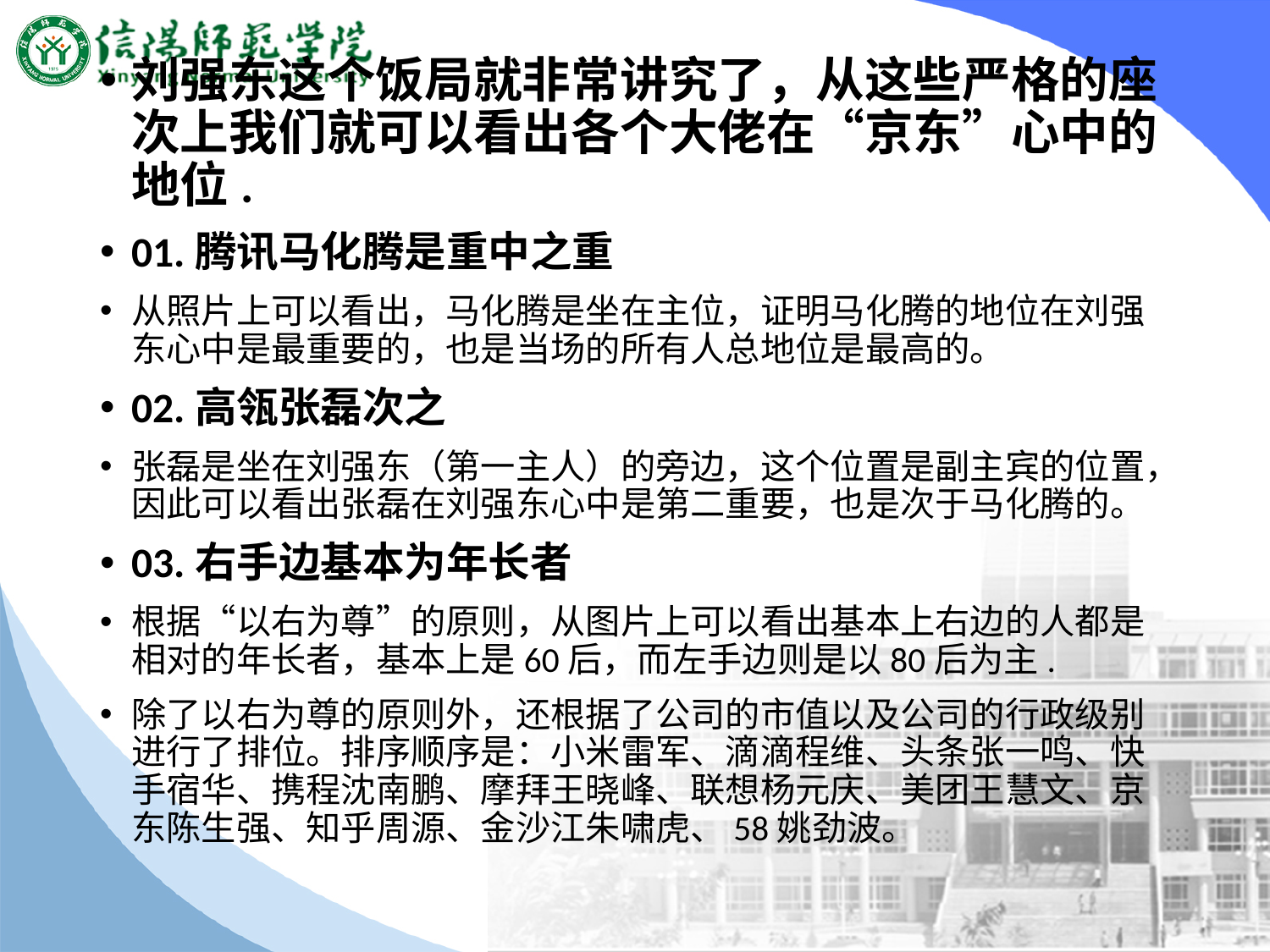

刘强东这个饭局就非常讲究了，从这些严格的座次上我们就可以看出各个大佬在“京东”心中的地位.
01.腾讯马化腾是重中之重
从照片上可以看出，马化腾是坐在主位，证明马化腾的地位在刘强东心中是最重要的，也是当场的所有人总地位是最高的。
02.高瓴张磊次之
张磊是坐在刘强东（第一主人）的旁边，这个位置是副主宾的位置，因此可以看出张磊在刘强东心中是第二重要，也是次于马化腾的。
03.右手边基本为年长者
根据“以右为尊”的原则，从图片上可以看出基本上右边的人都是相对的年长者，基本上是60后，而左手边则是以80后为主.
除了以右为尊的原则外，还根据了公司的市值以及公司的行政级别进行了排位。排序顺序是：小米雷军、滴滴程维、头条张一鸣、快手宿华、携程沈南鹏、摩拜王晓峰、联想杨元庆、美团王慧文、京东陈生强、知乎周源、金沙江朱啸虎、58姚劲波。

#